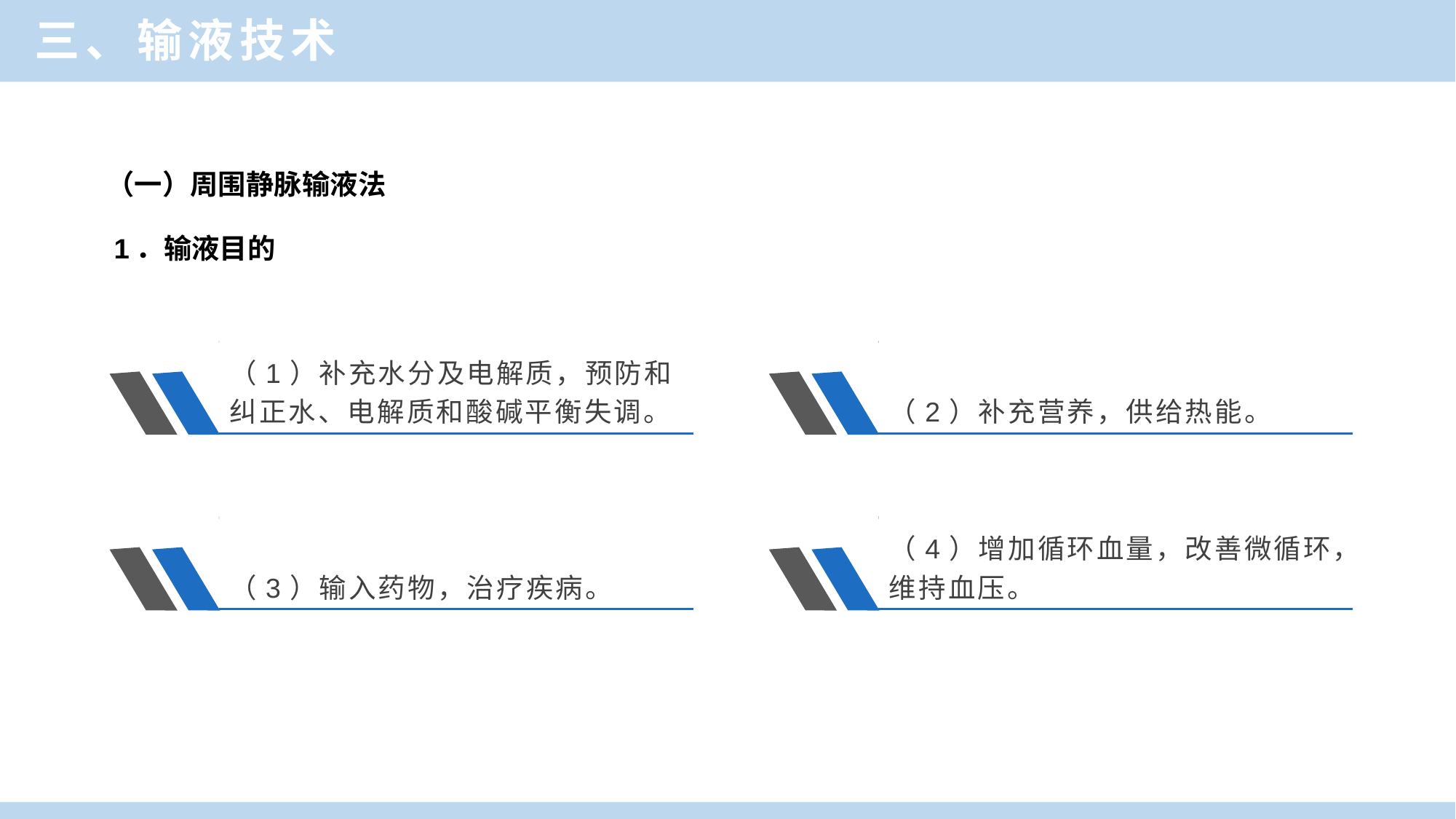

三、输液技术
（一）周围静脉输液法
 1．输液目的

（1）补充水分及电解质，预防和纠正水、电解质和酸碱平衡失调。
（2）补充营养，供给热能。

（3）输入药物，治疗疾病。
（4）增加循环血量，改善微循环，维持血压。